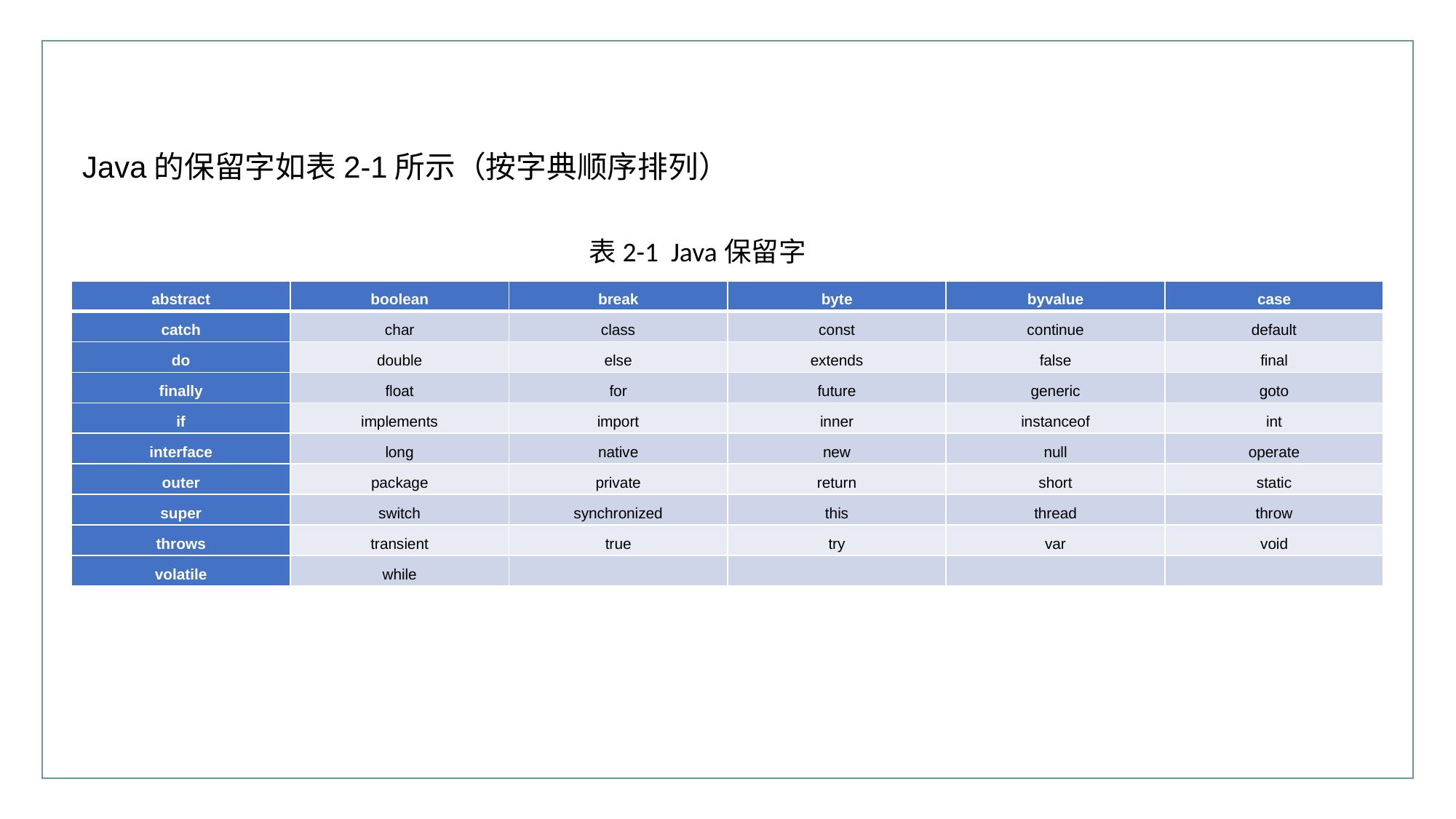

Java的保留字如表2-1所示（按字典顺序排列）
表2-1  Java保留字
| abstract | boolean | break | byte | byvalue | case |
| --- | --- | --- | --- | --- | --- |
| catch | char | class | const | continue | default |
| do | double | else | extends | false | final |
| finally | float | for | future | generic | goto |
| if | implements | import | inner | instanceof | int |
| interface | long | native | new | null | operate |
| outer | package | private | return | short | static |
| super | switch | synchronized | this | thread | throw |
| throws | transient | true | try | var | void |
| volatile | while |  |  |  |  |